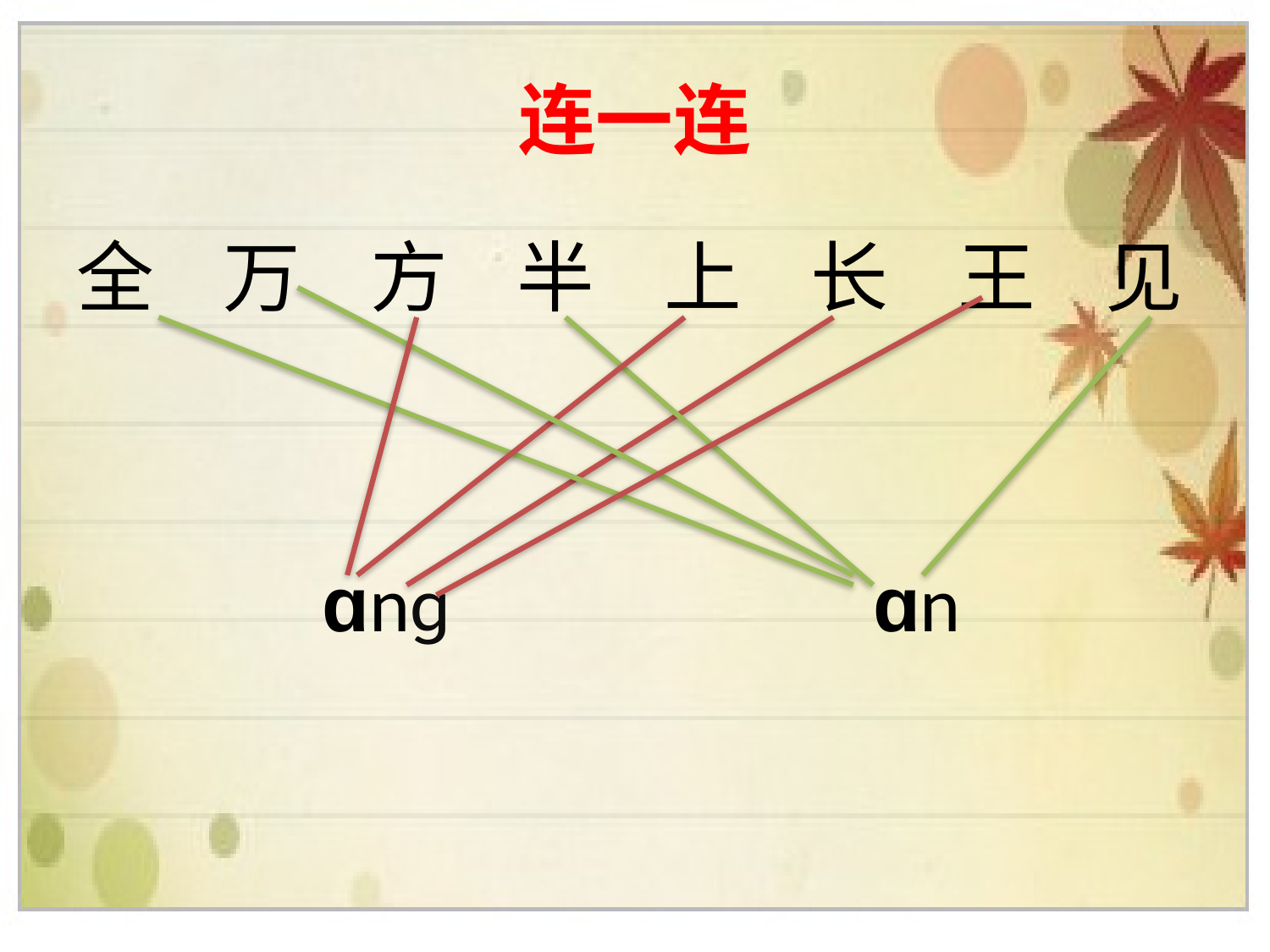

# 连一连
全    万    方    半    上    长    王    见

              ɑnɡ                        ɑn